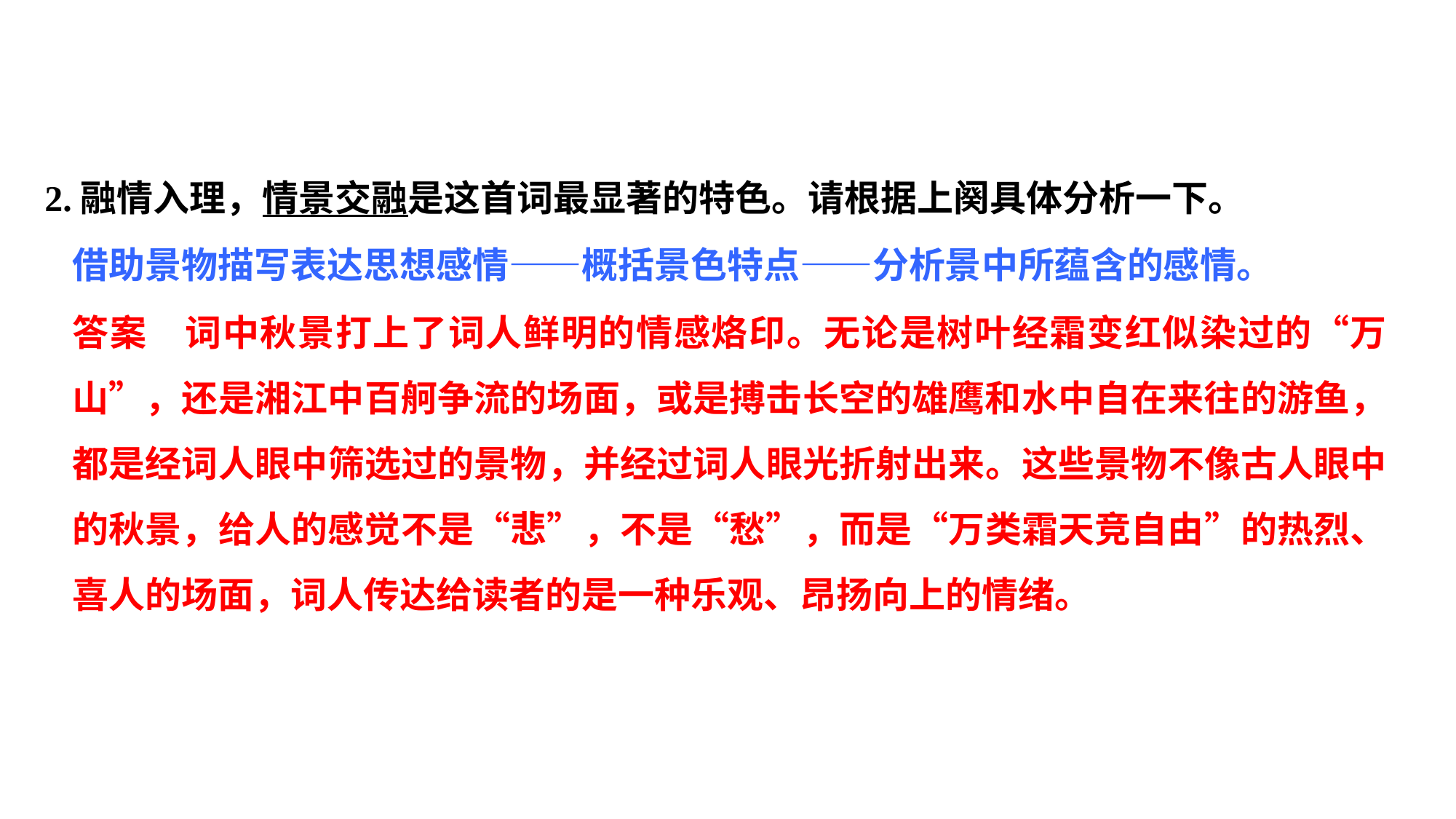

2.融情入理，情景交融是这首词最显著的特色。请根据上阕具体分析一下。
借助景物描写表达思想感情——概括景色特点——分析景中所蕴含的感情。
答案　词中秋景打上了词人鲜明的情感烙印。无论是树叶经霜变红似染过的“万山”，还是湘江中百舸争流的场面，或是搏击长空的雄鹰和水中自在来往的游鱼，都是经词人眼中筛选过的景物，并经过词人眼光折射出来。这些景物不像古人眼中的秋景，给人的感觉不是“悲”，不是“愁”，而是“万类霜天竞自由”的热烈、喜人的场面，词人传达给读者的是一种乐观、昂扬向上的情绪。